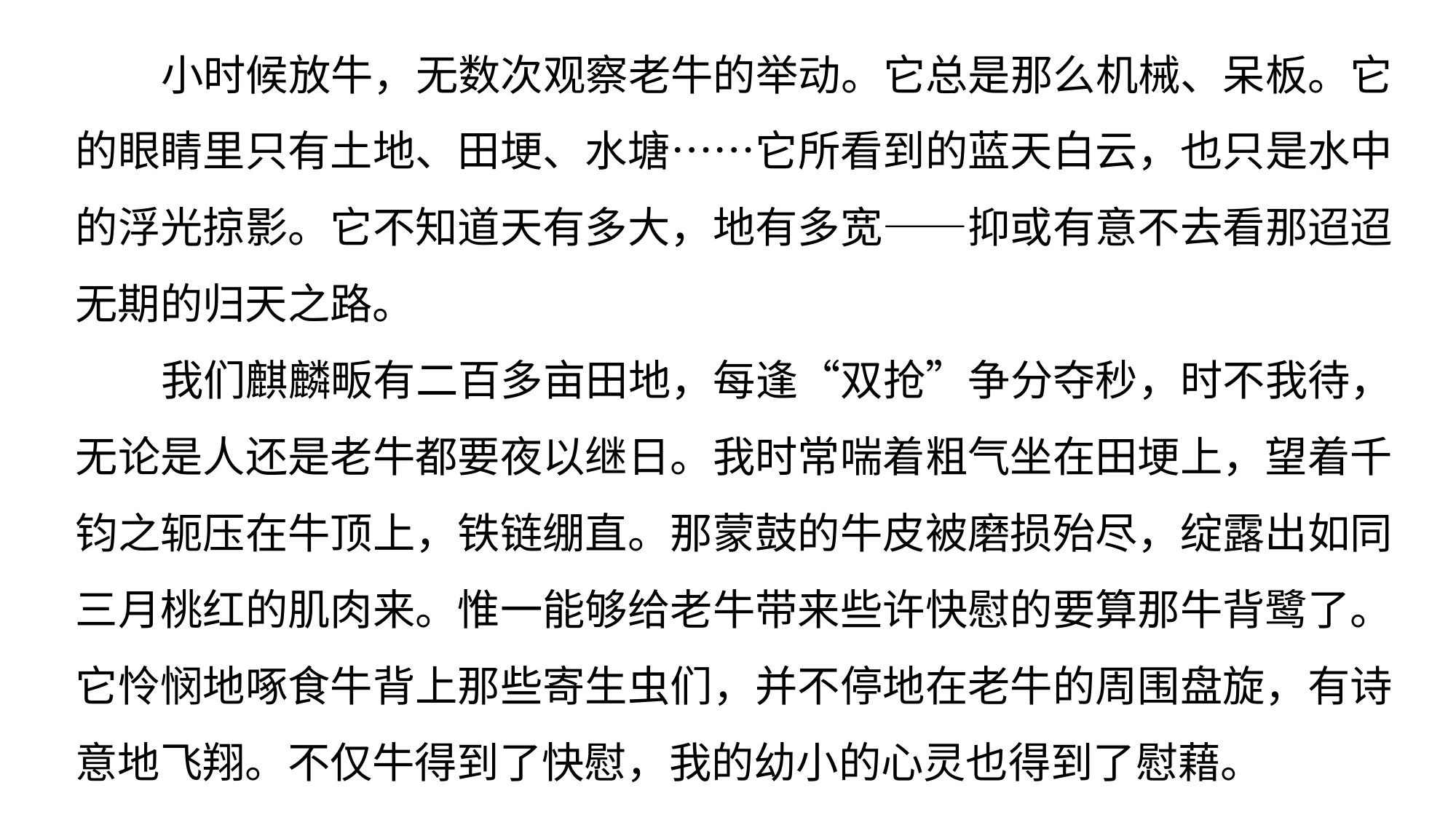

小时候放牛，无数次观察老牛的举动。它总是那么机械、呆板。它的眼睛里只有土地、田埂、水塘……它所看到的蓝天白云，也只是水中的浮光掠影。它不知道天有多大，地有多宽——抑或有意不去看那迢迢无期的归天之路。
我们麒麟畈有二百多亩田地，每逢“双抢”争分夺秒，时不我待，无论是人还是老牛都要夜以继日。我时常喘着粗气坐在田埂上，望着千钧之轭压在牛顶上，铁链绷直。那蒙鼓的牛皮被磨损殆尽，绽露出如同三月桃红的肌肉来。惟一能够给老牛带来些许快慰的要算那牛背鹭了。它怜悯地啄食牛背上那些寄生虫们，并不停地在老牛的周围盘旋，有诗意地飞翔。不仅牛得到了快慰，我的幼小的心灵也得到了慰藉。